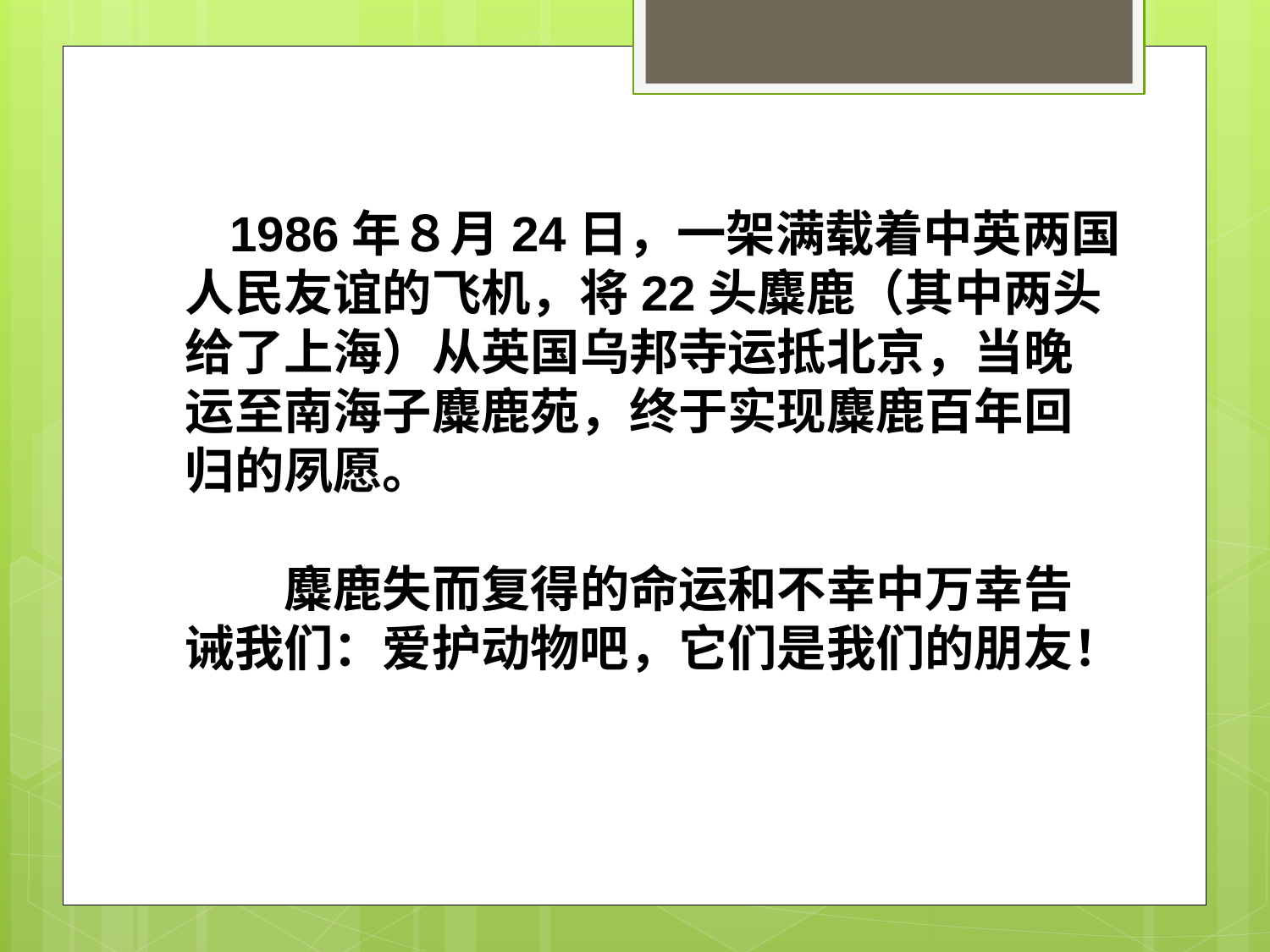

1986年８月24日，一架满载着中英两国人民友谊的飞机，将22头麋鹿（其中两头给了上海）从英国乌邦寺运抵北京，当晚运至南海子麋鹿苑，终于实现麋鹿百年回归的夙愿。
　　麋鹿失而复得的命运和不幸中万幸告诫我们：爱护动物吧，它们是我们的朋友！